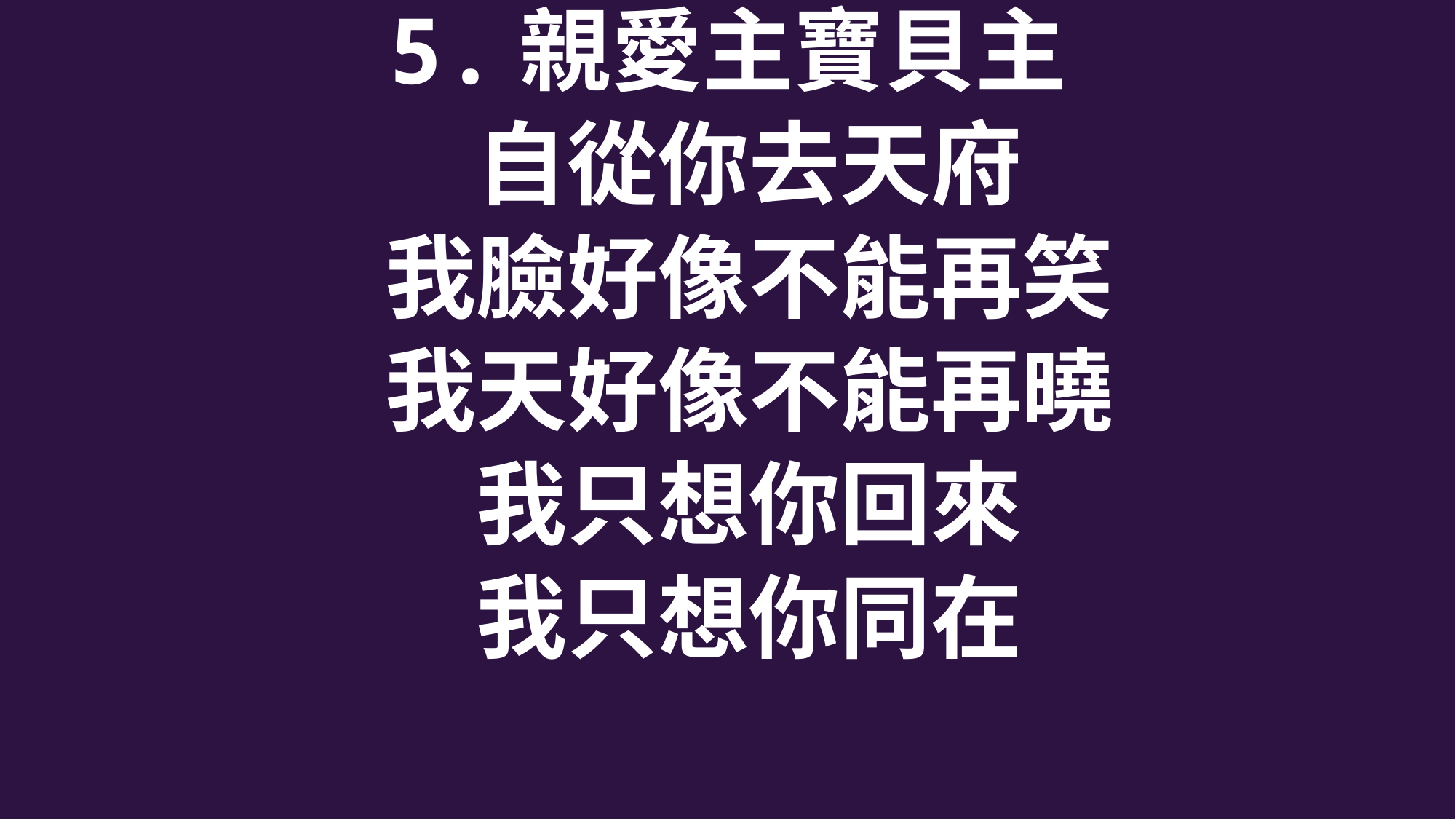

5.親愛主寶貝主
 自從你去天府
 我臉好像不能再笑
 我天好像不能再曉
 我只想你回來
 我只想你同在